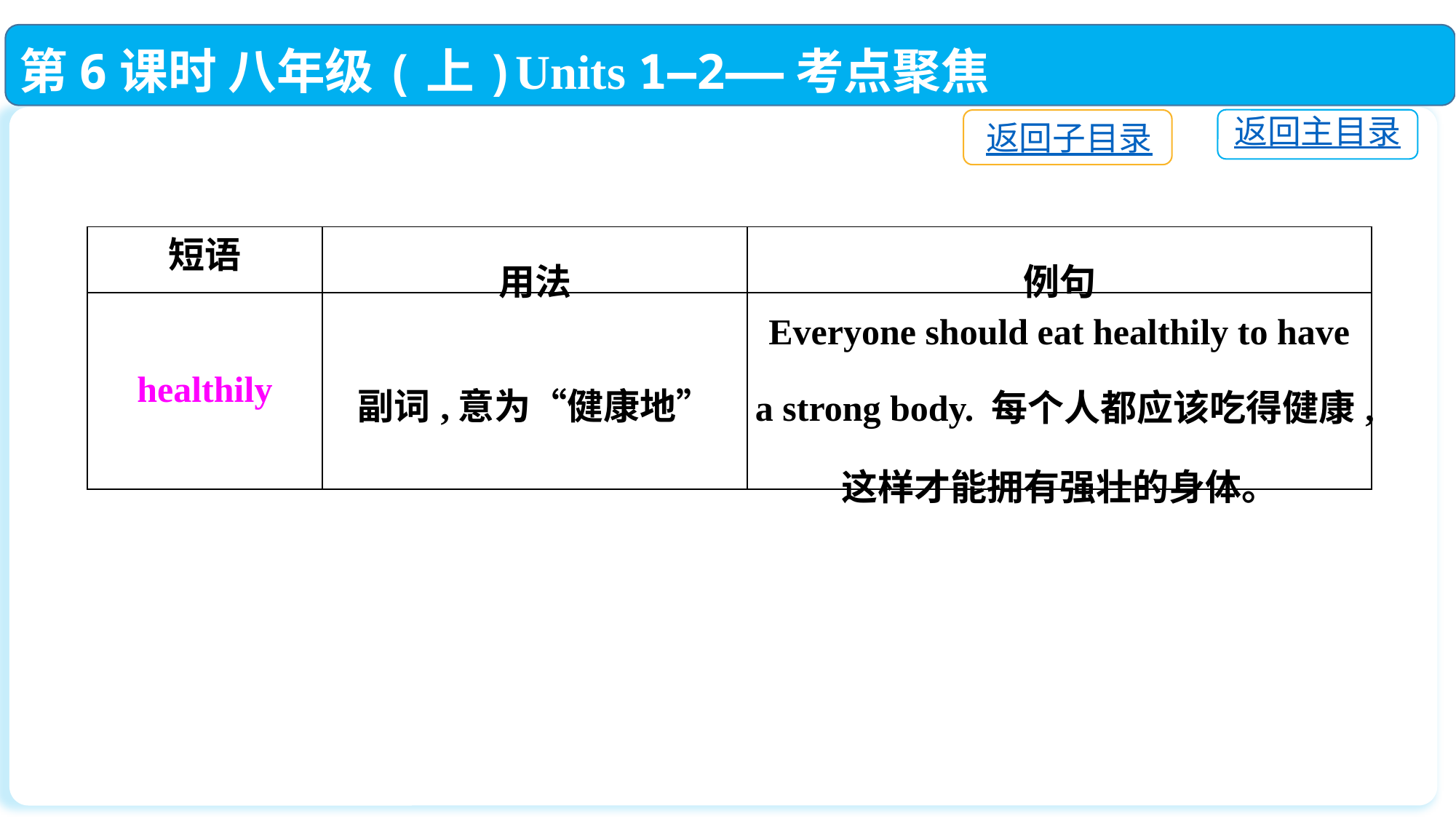

第6课时 八年级(上)Units 1—2——考点聚焦

返回主目录

返回子目录
| 短语 | 用法 | 例句 |
| --- | --- | --- |
| healthily | 副词,意为“健康地” | Everyone should eat healthily to have a strong body. 每个人都应该吃得健康,这样才能拥有强壮的身体。 |